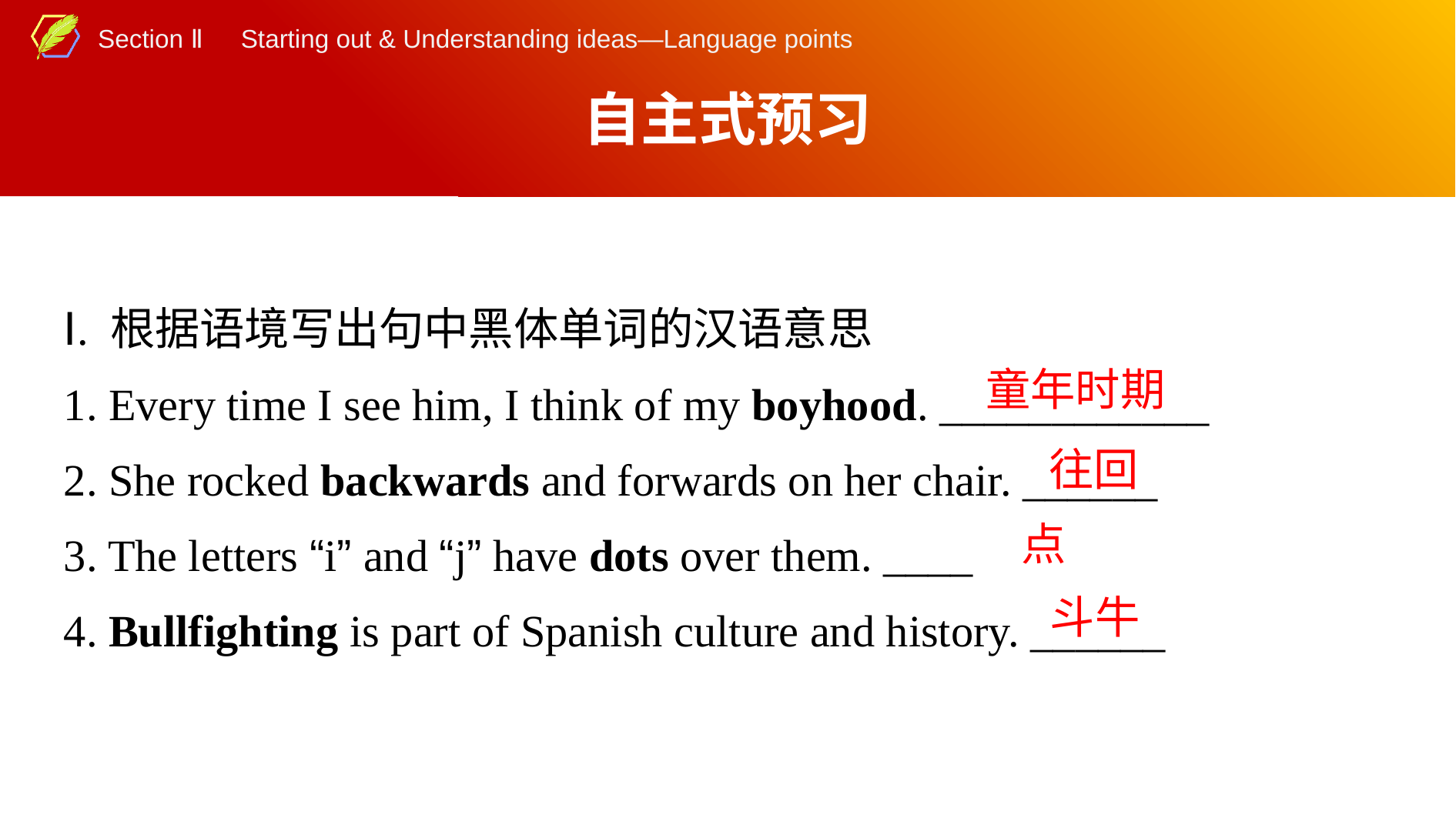

自主式预习
Ⅰ. 根据语境写出句中黑体单词的汉语意思
1. Every time I see him, I think of my boyhood. ____________
2. She rocked backwards and forwards on her chair. ______
3. The letters “i” and “j” have dots over them. ____
4. Bullfighting is part of Spanish culture and history. ______
童年时期
往回
点
斗牛